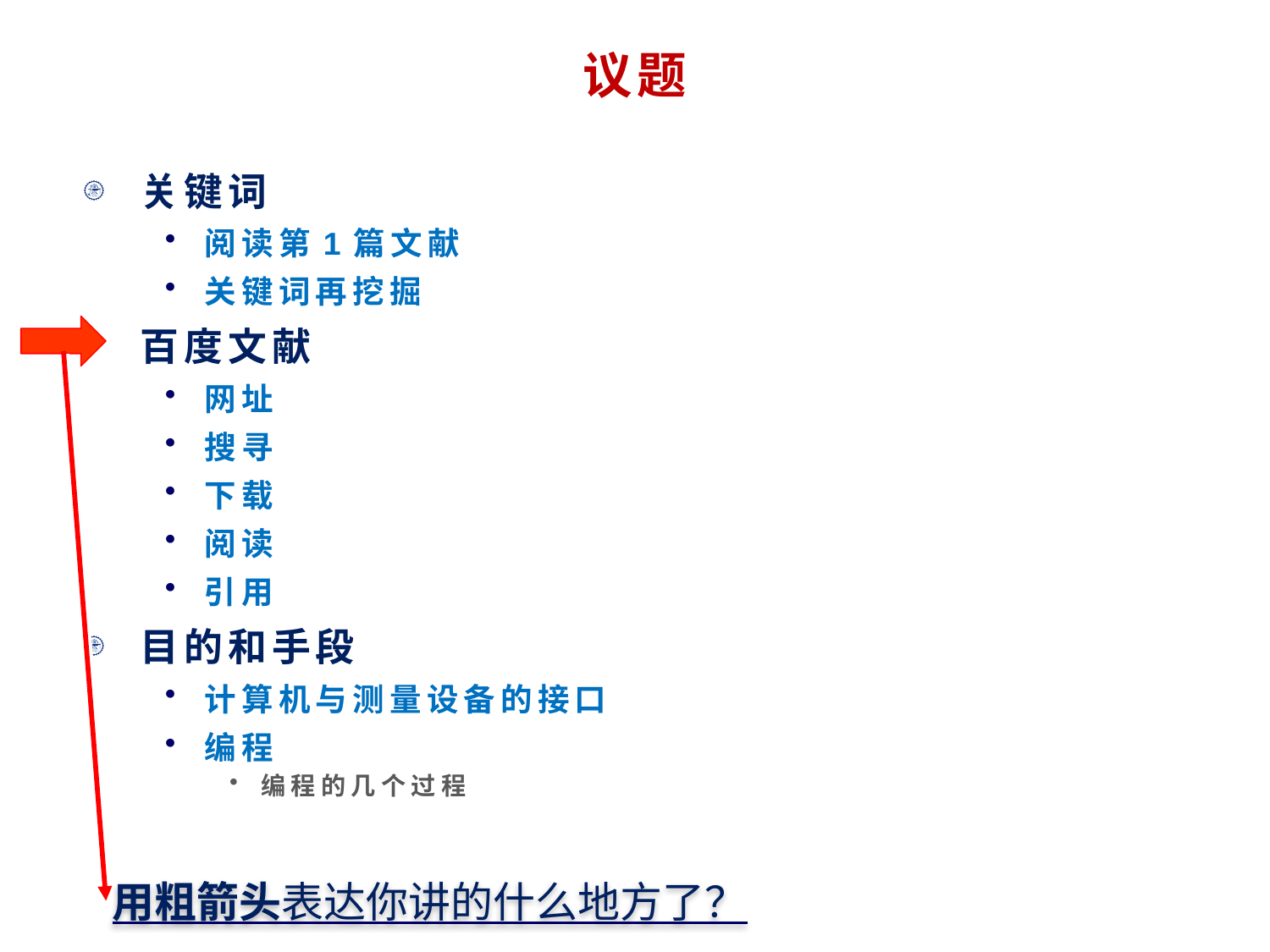

# 议题
关键词
阅读第1篇文献
关键词再挖掘
百度文献
网址
搜寻
下载
阅读
引用
目的和手段
计算机与测量设备的接口
编程
编程的几个过程

用粗箭头表达你讲的什么地方了？